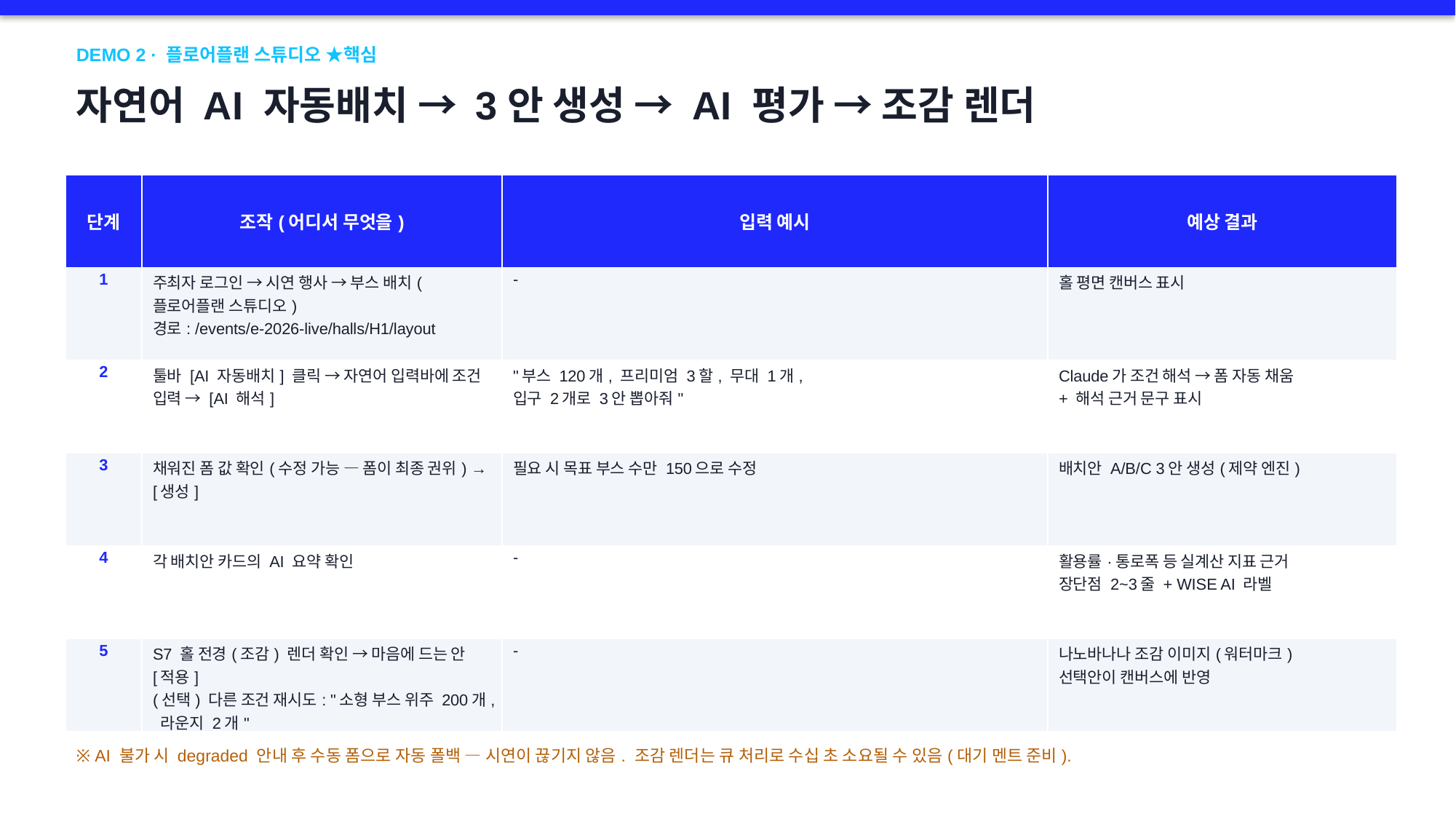

DEMO 2 · 플로어플랜 스튜디오 ★핵심
자연어 AI 자동배치 → 3안 생성 → AI 평가 → 조감 렌더
| 단계 | 조작(어디서 무엇을) | 입력 예시 | 예상 결과 |
| --- | --- | --- | --- |
| 1 | 주최자 로그인 → 시연 행사 → 부스 배치(플로어플랜 스튜디오) 경로: /events/e-2026-live/halls/H1/layout | - | 홀 평면 캔버스 표시 |
| 2 | 툴바 [AI 자동배치] 클릭 → 자연어 입력바에 조건 입력 → [AI 해석] | "부스 120개, 프리미엄 3할, 무대 1개, 입구 2개로 3안 뽑아줘" | Claude가 조건 해석 → 폼 자동 채움 + 해석 근거 문구 표시 |
| 3 | 채워진 폼 값 확인(수정 가능 — 폼이 최종 권위) → [생성] | 필요 시 목표 부스 수만 150으로 수정 | 배치안 A/B/C 3안 생성(제약 엔진) |
| 4 | 각 배치안 카드의 AI 요약 확인 | - | 활용률·통로폭 등 실계산 지표 근거 장단점 2~3줄 + WISE AI 라벨 |
| 5 | S7 홀 전경(조감) 렌더 확인 → 마음에 드는 안 [적용] (선택) 다른 조건 재시도: "소형 부스 위주 200개, 라운지 2개" | - | 나노바나나 조감 이미지(워터마크) 선택안이 캔버스에 반영 |
※ AI 불가 시 degraded 안내 후 수동 폼으로 자동 폴백 — 시연이 끊기지 않음. 조감 렌더는 큐 처리로 수십 초 소요될 수 있음(대기 멘트 준비).